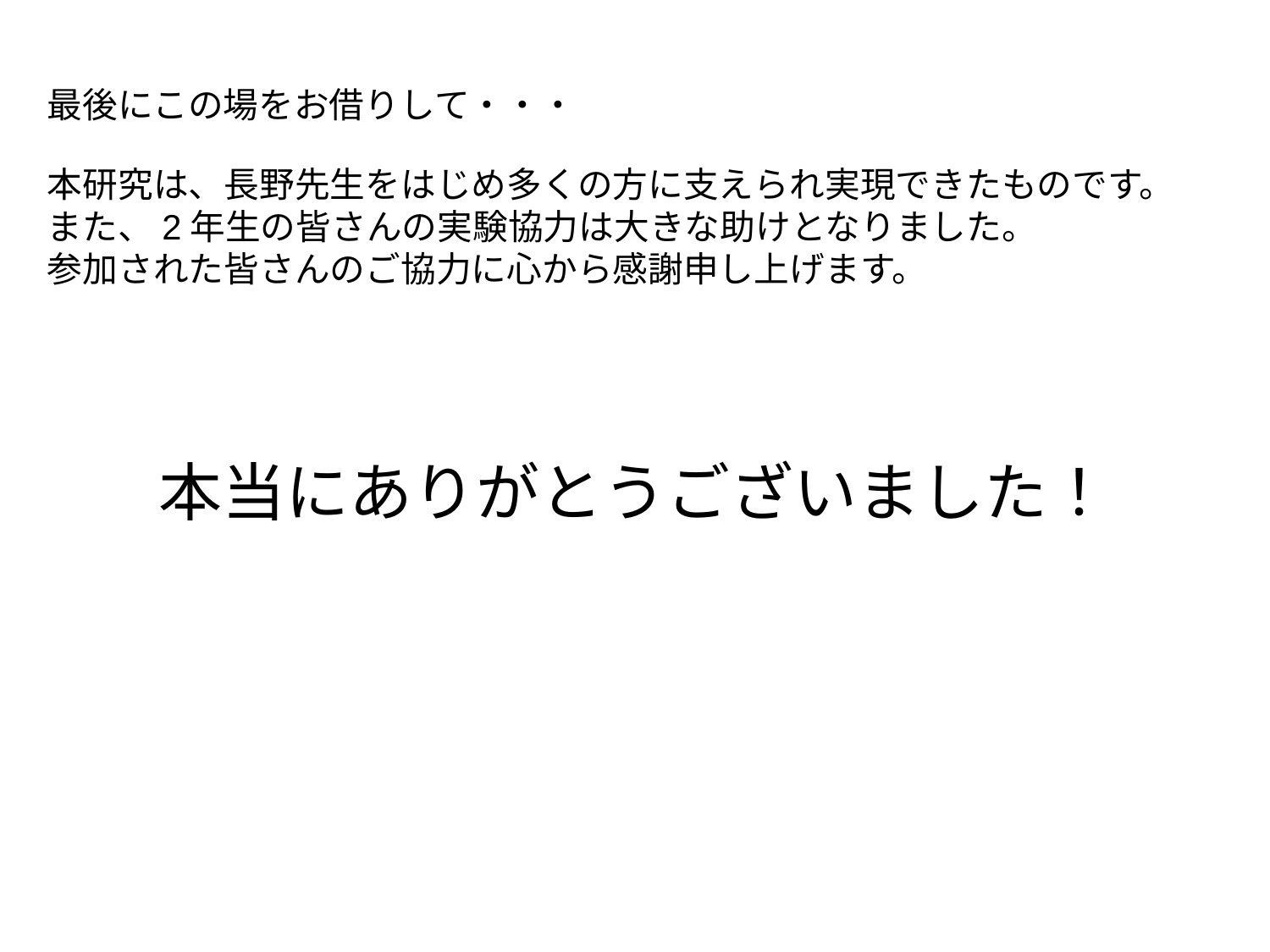

最後にこの場をお借りして・・・
本研究は、長野先生をはじめ多くの方に支えられ実現できたものです。
また、2年生の皆さんの実験協力は大きな助けとなりました。
参加された皆さんのご協力に心から感謝申し上げます。
本当にありがとうございました！